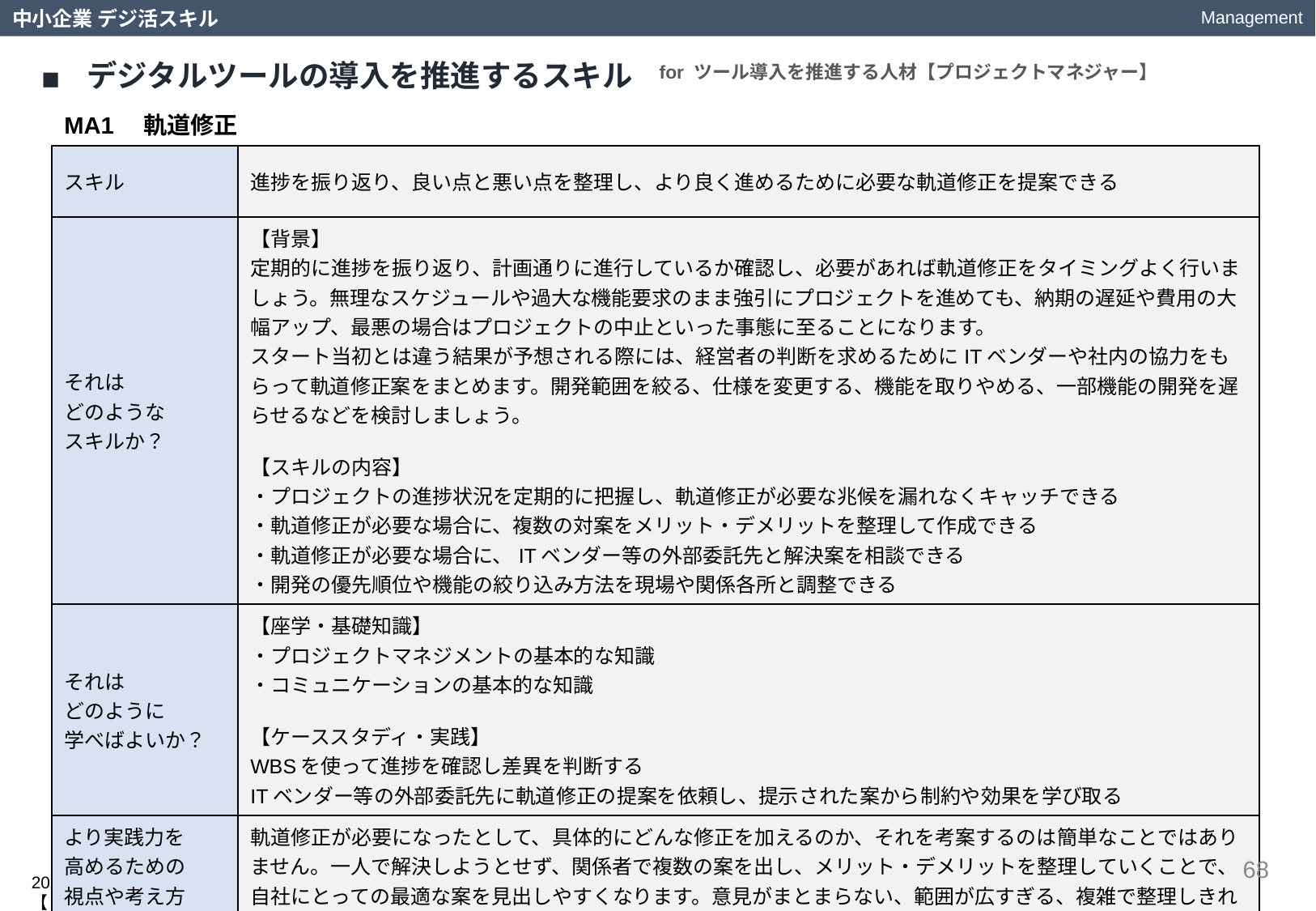

Management
中小企業 デジ活スキル
デジタルツールの導入を推進するスキル
for ツール導入を推進する人材【プロジェクトマネジャー】
MA1　軌道修正
| スキル | 進捗を振り返り、良い点と悪い点を整理し、より良く進めるために必要な軌道修正を提案できる |
| --- | --- |
| それは どのような スキルか？ | 【背景】 定期的に進捗を振り返り、計画通りに進行しているか確認し、必要があれば軌道修正をタイミングよく行いましょう。無理なスケジュールや過大な機能要求のまま強引にプロジェクトを進めても、納期の遅延や費用の大幅アップ、最悪の場合はプロジェクトの中止といった事態に至ることになります。 スタート当初とは違う結果が予想される際には、経営者の判断を求めるためにITベンダーや社内の協力をもらって軌道修正案をまとめます。開発範囲を絞る、仕様を変更する、機能を取りやめる、一部機能の開発を遅らせるなどを検討しましょう。 【スキルの内容】 ・プロジェクトの進捗状況を定期的に把握し、軌道修正が必要な兆候を漏れなくキャッチできる ・軌道修正が必要な場合に、複数の対案をメリット・デメリットを整理して作成できる ・軌道修正が必要な場合に、ITベンダー等の外部委託先と解決案を相談できる ・開発の優先順位や機能の絞り込み方法を現場や関係各所と調整できる |
| それは どのように 学べばよいか？ | 【座学・基礎知識】 ・プロジェクトマネジメントの基本的な知識 ・コミュニケーションの基本的な知識 【ケーススタディ・実践】 WBSを使って進捗を確認し差異を判断する ITベンダー等の外部委託先に軌道修正の提案を依頼し、提示された案から制約や効果を学び取る |
| より実践力を 高めるための 視点や考え方は？ | 軌道修正が必要になったとして、具体的にどんな修正を加えるのか、それを考案するのは簡単なことではありません。一人で解決しようとせず、関係者で複数の案を出し、メリット・デメリットを整理していくことで、自社にとっての最適な案を見出しやすくなります。意見がまとまらない、範囲が広すぎる、複雑で整理しきれない、などの場合には、社外の専門家にセカンドオピニオンを求めてもよいでしょう。 |
68